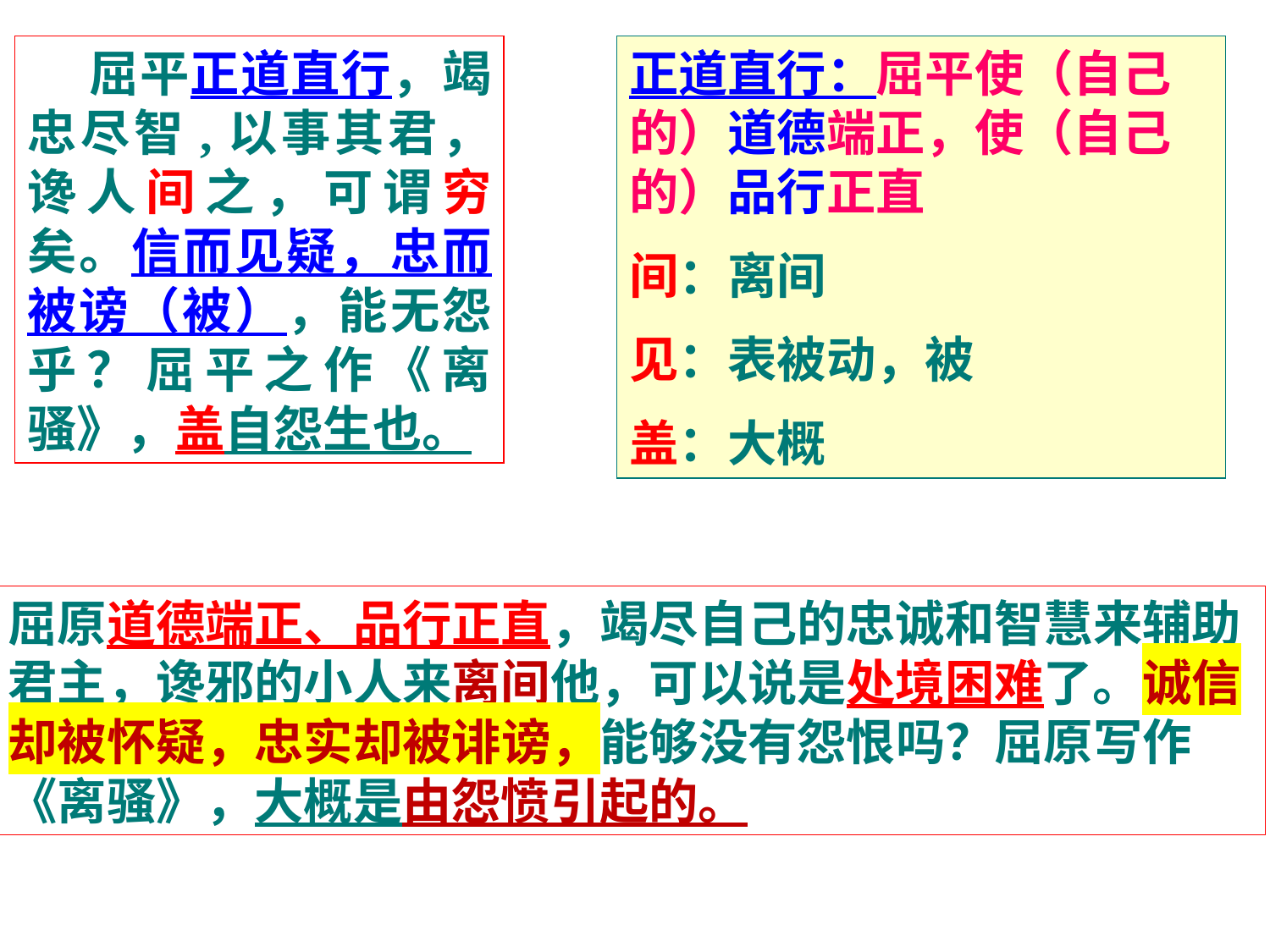

屈平正道直行，竭忠尽智,以事其君，谗人间之，可谓穷矣。信而见疑，忠而被谤（被），能无怨乎？屈平之作《离骚》，盖自怨生也。
正道直行：屈平使（自己的）道德端正，使（自己的）品行正直
间：离间
见：表被动，被
盖：大概
屈原道德端正、品行正直，竭尽自己的忠诚和智慧来辅助君主，谗邪的小人来离间他，可以说是处境困难了。诚信却被怀疑，忠实却被诽谤，能够没有怨恨吗？屈原写作《离骚》，大概是由怨愤引起的。